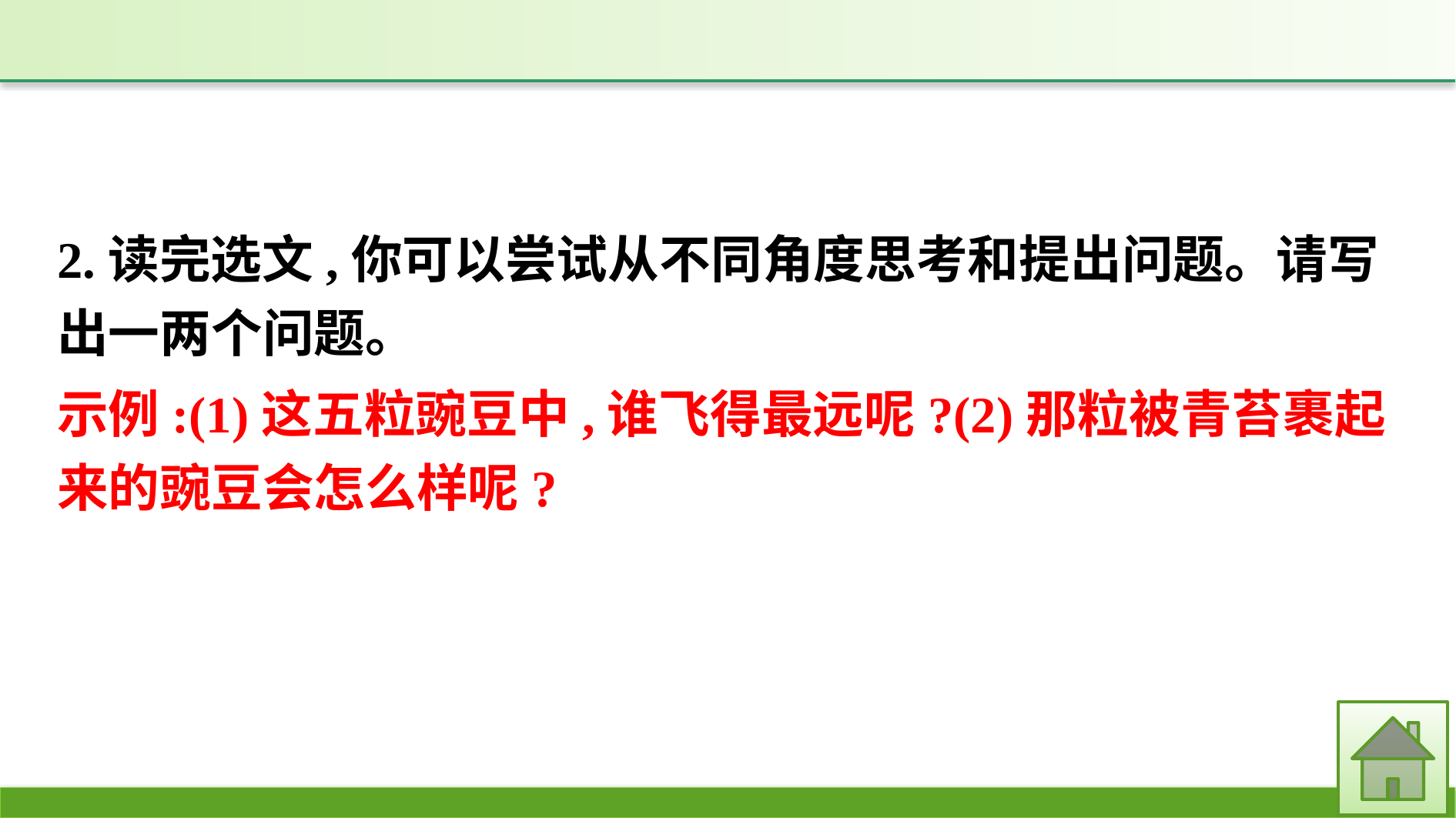

2.读完选文,你可以尝试从不同角度思考和提出问题。请写出一两个问题。
示例:(1)这五粒豌豆中,谁飞得最远呢?(2)那粒被青苔裹起来的豌豆会怎么样呢?